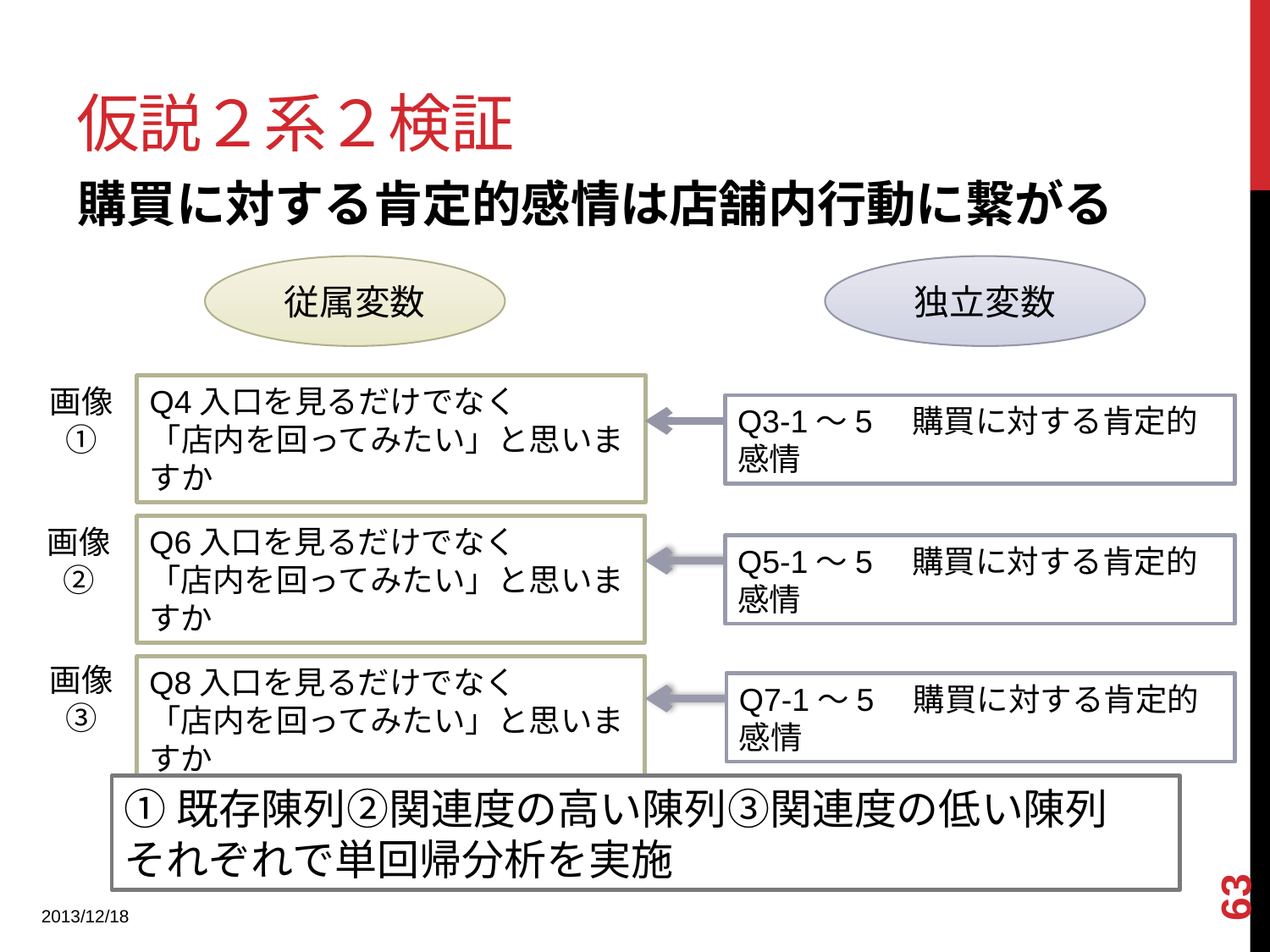

# 仮説２系２検証
購買に対する肯定的感情は店舗内行動に繋がる
従属変数
独立変数
画像①
Q4入口を見るだけでなく
「店内を回ってみたい」と思いますか
Q3-1～5　購買に対する肯定的感情
画像②
Q6入口を見るだけでなく
「店内を回ってみたい」と思いますか
Q5-1～5　購買に対する肯定的感情
画像③
Q8入口を見るだけでなく
「店内を回ってみたい」と思いますか
Q7-1～5　購買に対する肯定的感情
①既存陳列②関連度の高い陳列③関連度の低い陳列
それぞれで単回帰分析を実施
63
2013/12/18